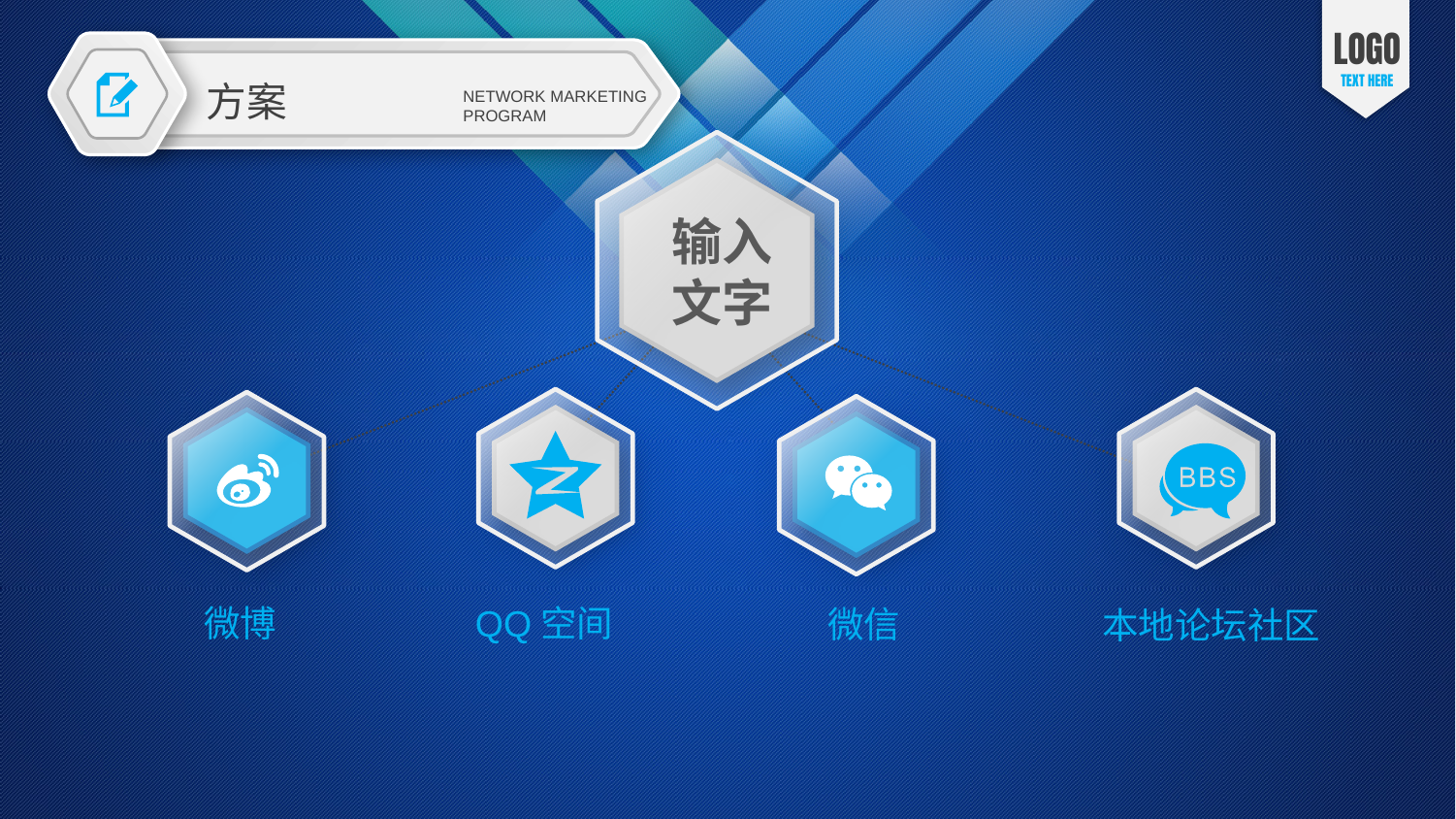

LOGO
TEXT HERE

方案

NETWORK MARKETING PROGRAM

输入文字

QQ空间
微博
微信
本地论坛社区